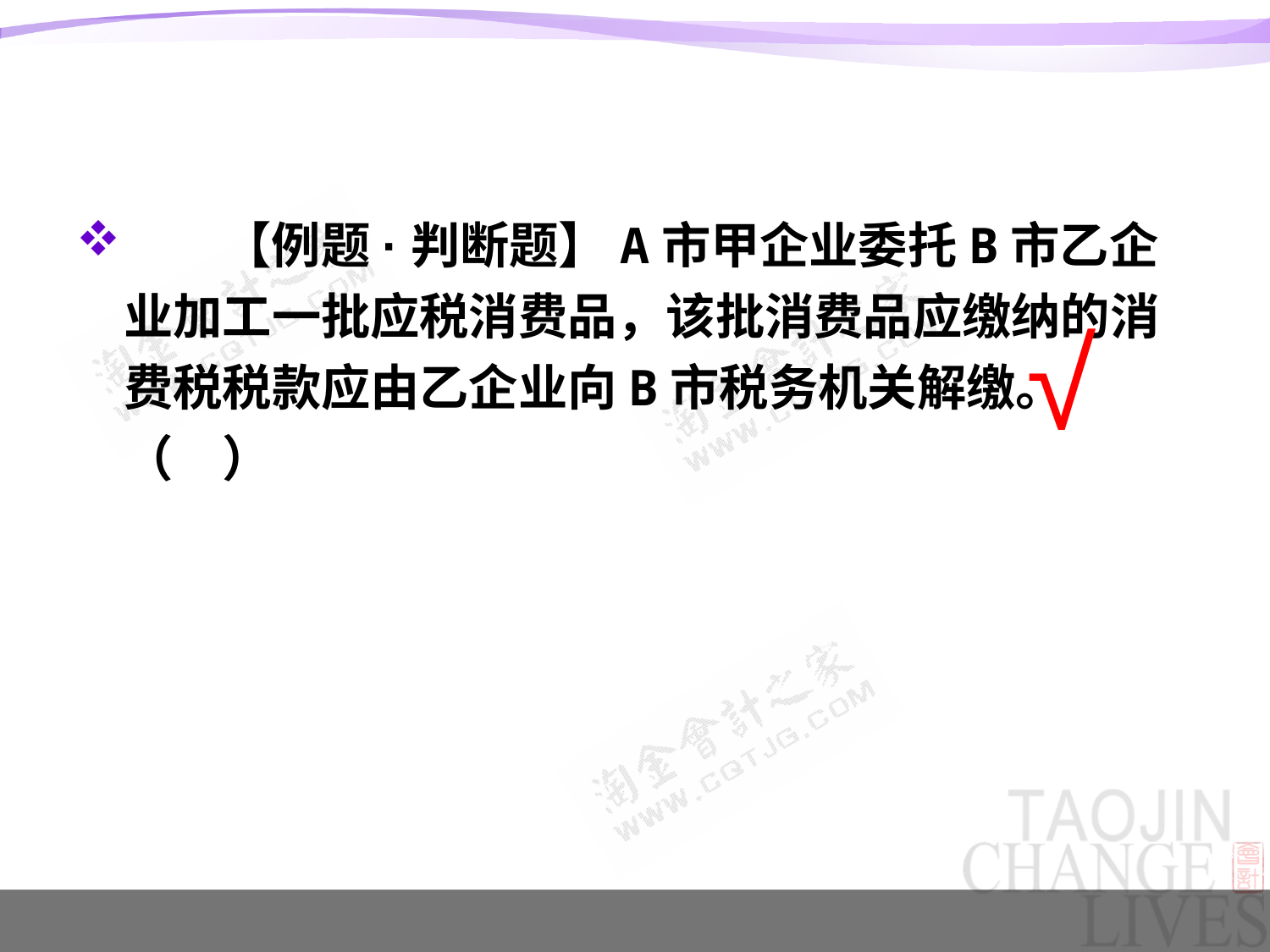

#
　　【例题·判断题】A市甲企业委托B市乙企业加工一批应税消费品，该批消费品应缴纳的消费税税款应由乙企业向B市税务机关解缴。（　）
√